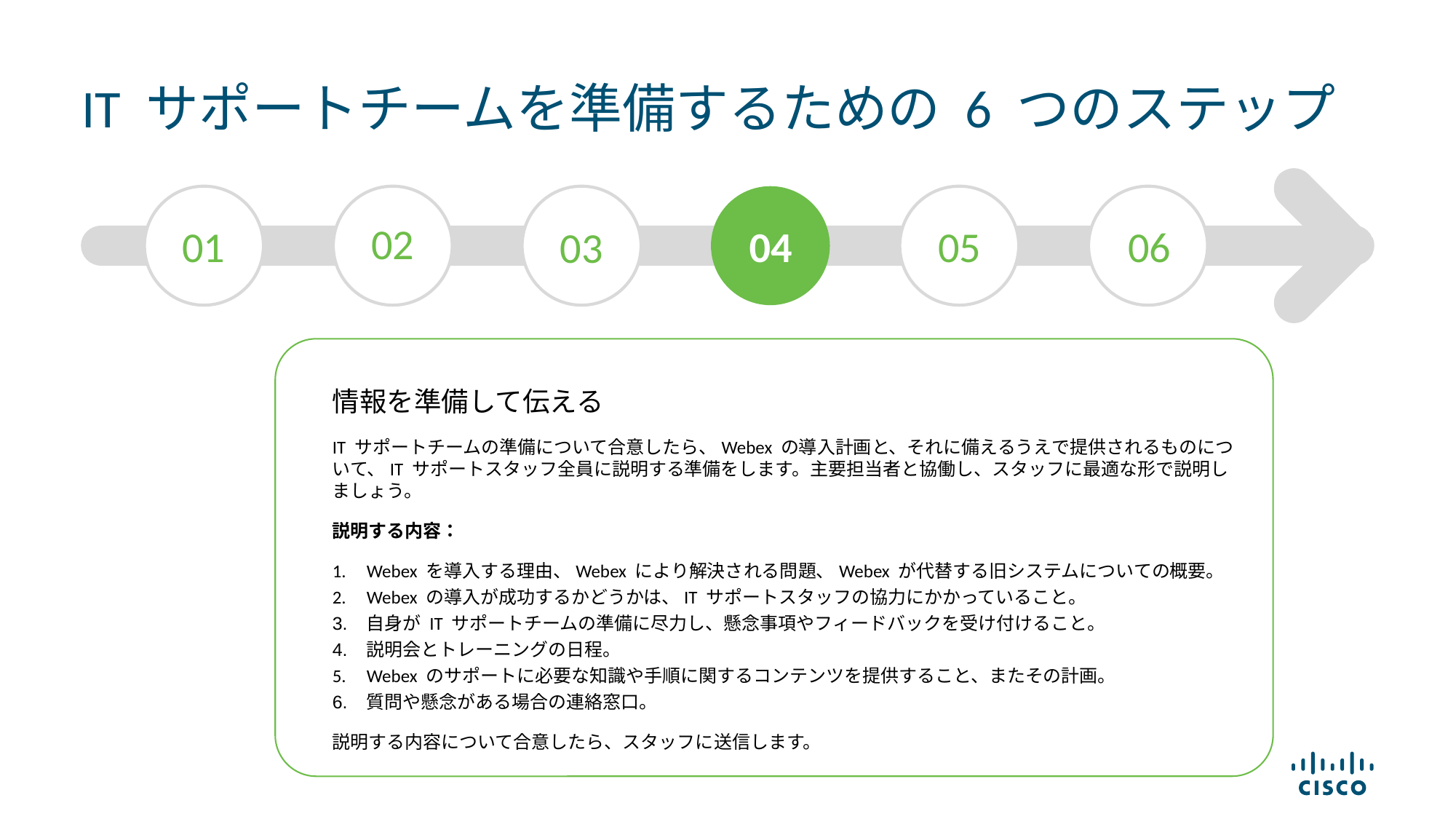

# IT サポートチームを準備するための 6 つのステップ

02
01
04
05
06
03

情報を準備して伝える
IT サポートチームの準備について合意したら、Webex の導入計画と、それに備えるうえで提供されるものについて、IT サポートスタッフ全員に説明する準備をします。主要担当者と協働し、スタッフに最適な形で説明しましょう。
説明する内容：
Webex を導入する理由、Webex により解決される問題、Webex が代替する旧システムについての概要。
Webex の導入が成功するかどうかは、IT サポートスタッフの協力にかかっていること。
自身が IT サポートチームの準備に尽力し、懸念事項やフィードバックを受け付けること。
説明会とトレーニングの日程。
Webex のサポートに必要な知識や手順に関するコンテンツを提供すること、またその計画。
質問や懸念がある場合の連絡窓口。
説明する内容について合意したら、スタッフに送信します。